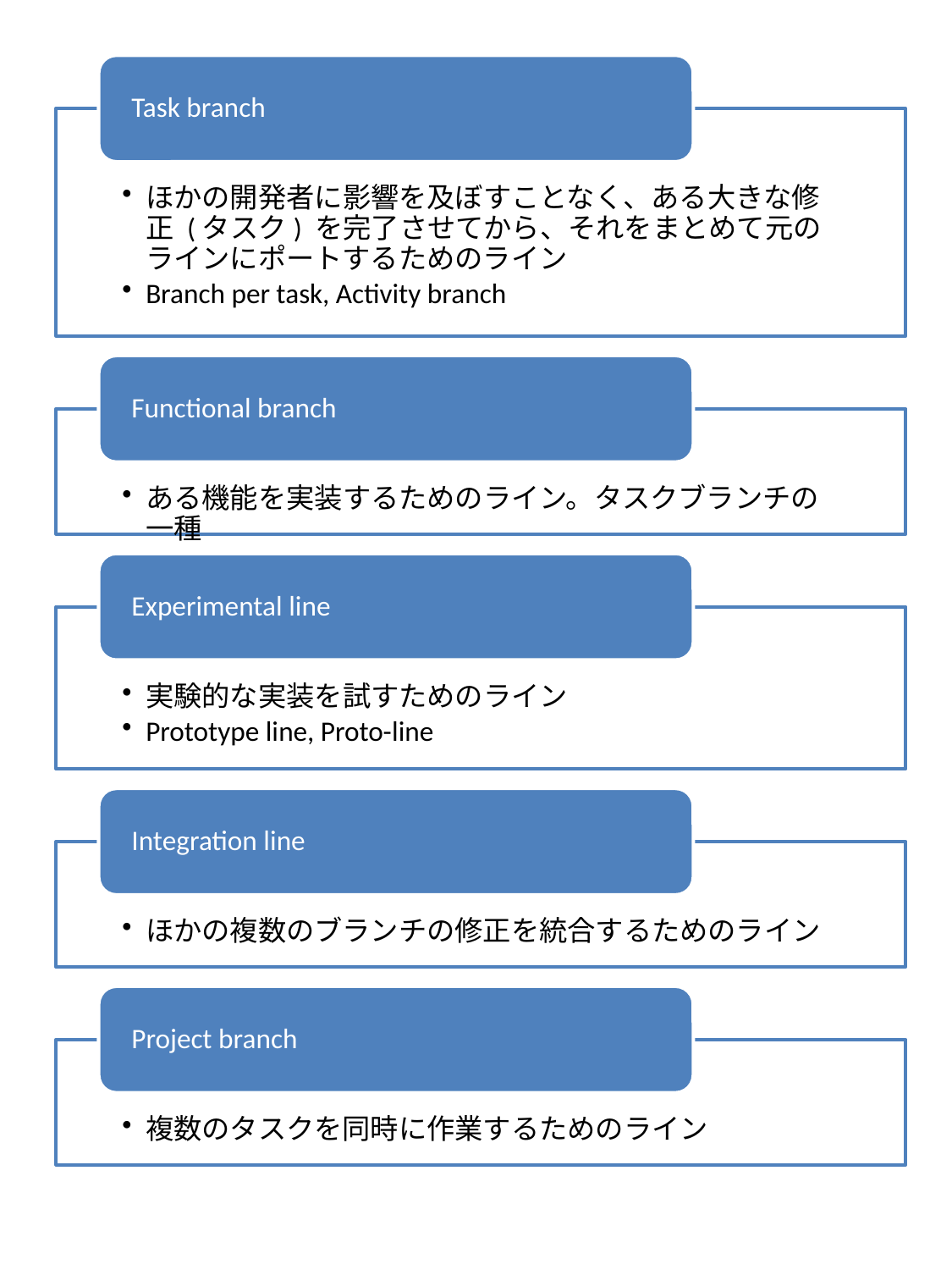

ほかの開発者に影響を及ぼすことなく、ある大きな修正 (タスク) を完了させてから、それをまとめて元のラインにポートするためのライン
Branch per task, Activity branch
Task branch
ある機能を実装するためのライン。タスクブランチの一種
Functional branch
実験的な実装を試すためのライン
Prototype line, Proto-line
Experimental line
ほかの複数のブランチの修正を統合するためのライン
Integration line
複数のタスクを同時に作業するためのライン
Project branch